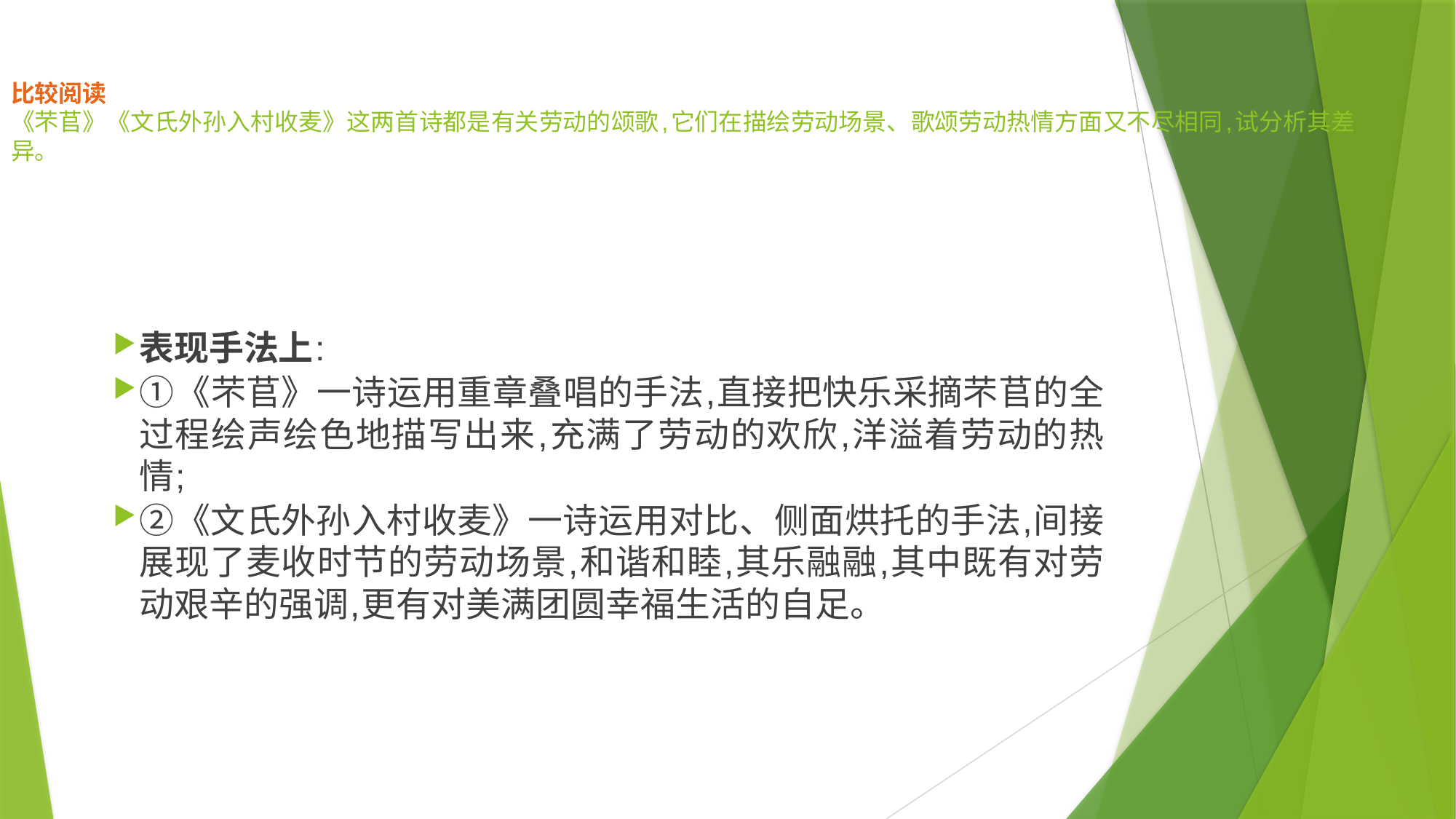

# 比较阅读 《芣苢》《文氏外孙入村收麦》这两首诗都是有关劳动的颂歌,它们在描绘劳动场景、歌颂劳动热情方面又不尽相同,试分析其差异。
表现手法上:
①《芣苢》一诗运用重章叠唱的手法,直接把快乐采摘芣苢的全过程绘声绘色地描写出来,充满了劳动的欢欣,洋溢着劳动的热情;
②《文氏外孙入村收麦》一诗运用对比、侧面烘托的手法,间接展现了麦收时节的劳动场景,和谐和睦,其乐融融,其中既有对劳动艰辛的强调,更有对美满团圆幸福生活的自足。